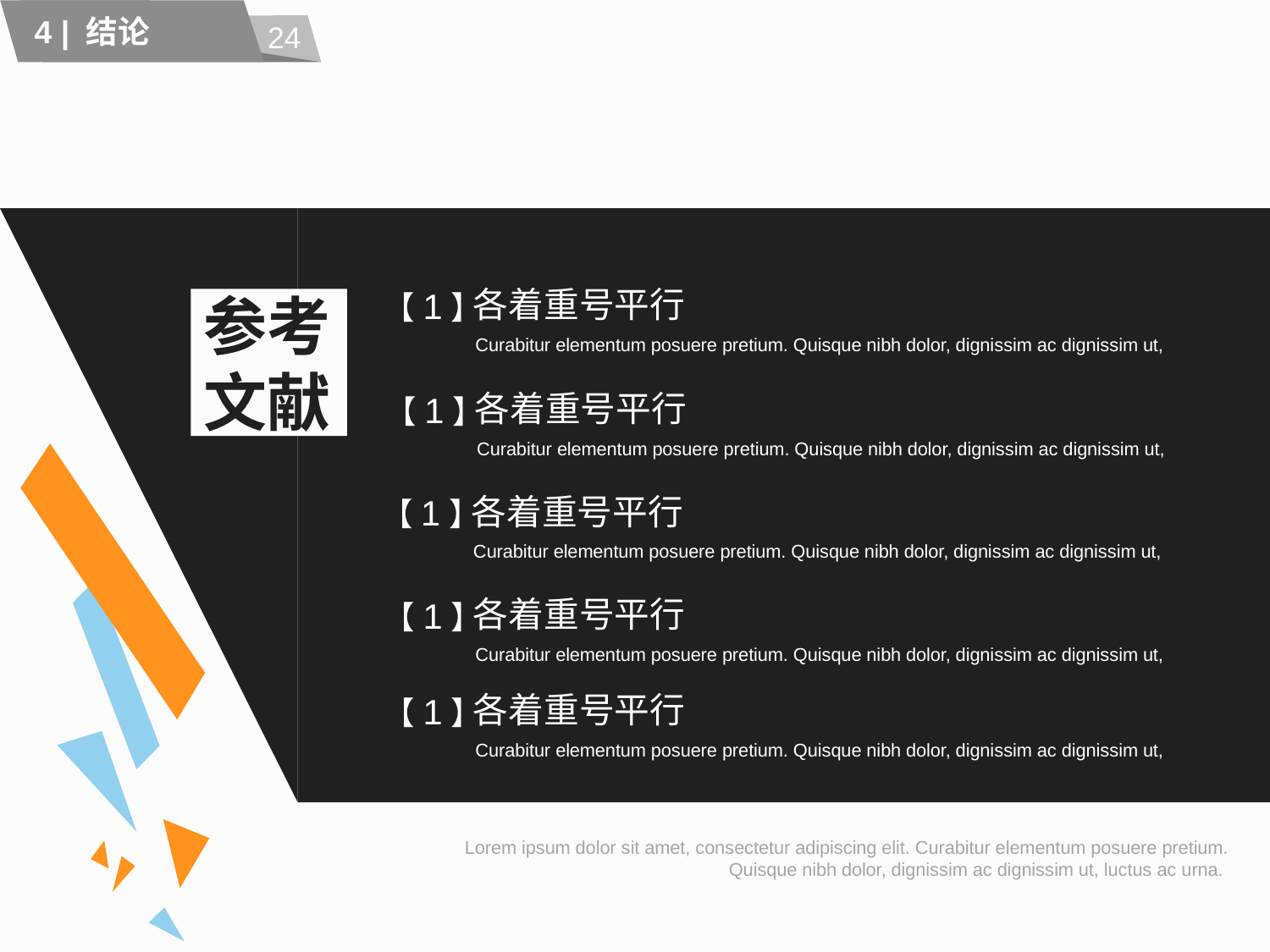

24
4 | 结论

各着重号平行
【1】
# 参考文献
Curabitur elementum posuere pretium. Quisque nibh dolor, dignissim ac dignissim ut,
各着重号平行
【1】
Curabitur elementum posuere pretium. Quisque nibh dolor, dignissim ac dignissim ut,
各着重号平行
【1】
Curabitur elementum posuere pretium. Quisque nibh dolor, dignissim ac dignissim ut,

各着重号平行
【1】
Curabitur elementum posuere pretium. Quisque nibh dolor, dignissim ac dignissim ut,

各着重号平行
【1】
Curabitur elementum posuere pretium. Quisque nibh dolor, dignissim ac dignissim ut,

Lorem ipsum dolor sit amet, consectetur adipiscing elit. Curabitur elementum posuere pretium. Quisque nibh dolor, dignissim ac dignissim ut, luctus ac urna.